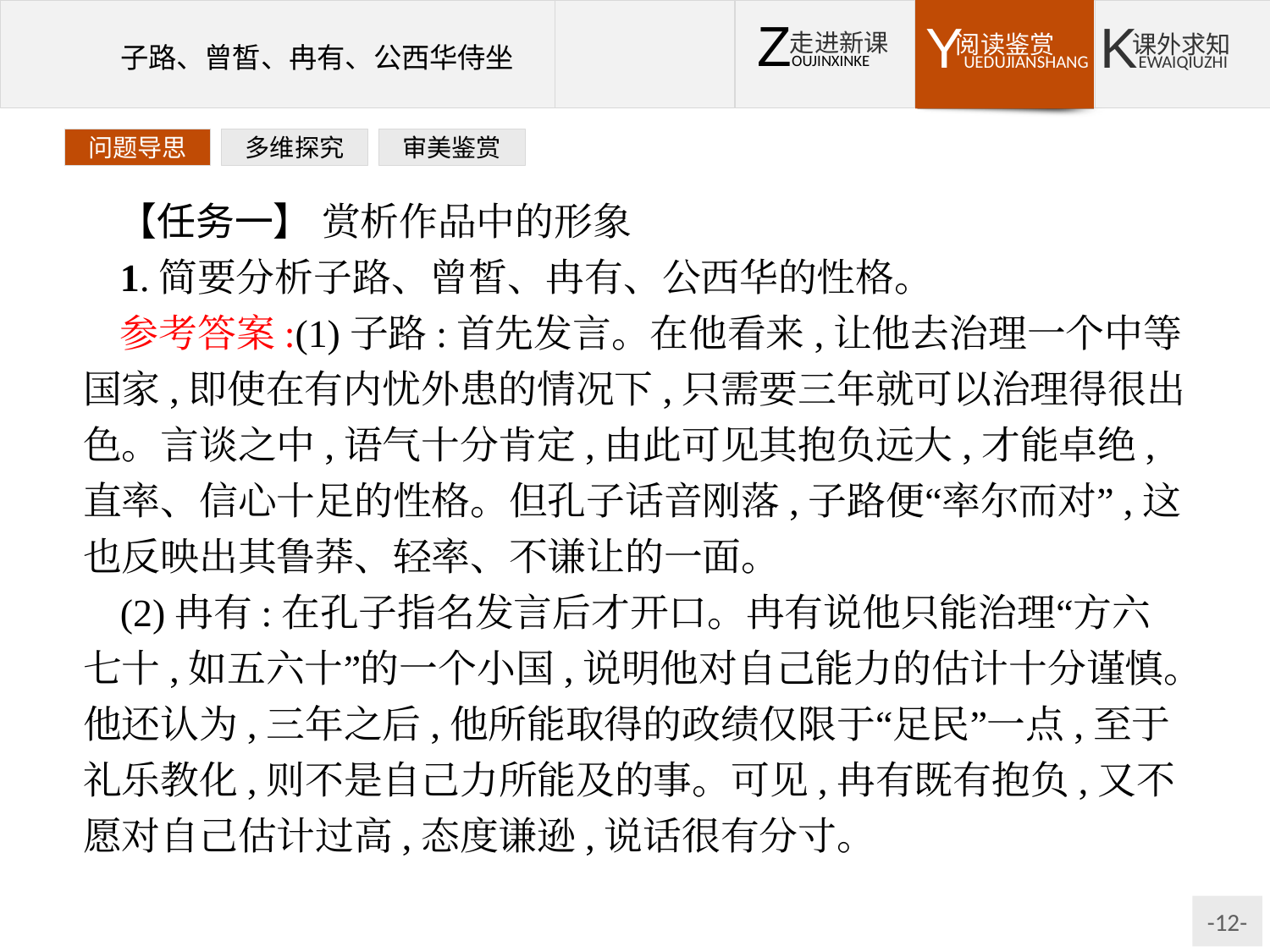

问题导思
多维探究
审美鉴赏
【任务一】 赏析作品中的形象
1.简要分析子路、曾皙、冉有、公西华的性格。
参考答案:(1)子路:首先发言。在他看来,让他去治理一个中等国家,即使在有内忧外患的情况下,只需要三年就可以治理得很出色。言谈之中,语气十分肯定,由此可见其抱负远大,才能卓绝,直率、信心十足的性格。但孔子话音刚落,子路便“率尔而对”,这也反映出其鲁莽、轻率、不谦让的一面。
(2)冉有:在孔子指名发言后才开口。冉有说他只能治理“方六七十,如五六十”的一个小国,说明他对自己能力的估计十分谨慎。他还认为,三年之后,他所能取得的政绩仅限于“足民”一点,至于礼乐教化,则不是自己力所能及的事。可见,冉有既有抱负,又不愿对自己估计过高,态度谦逊,说话很有分寸。